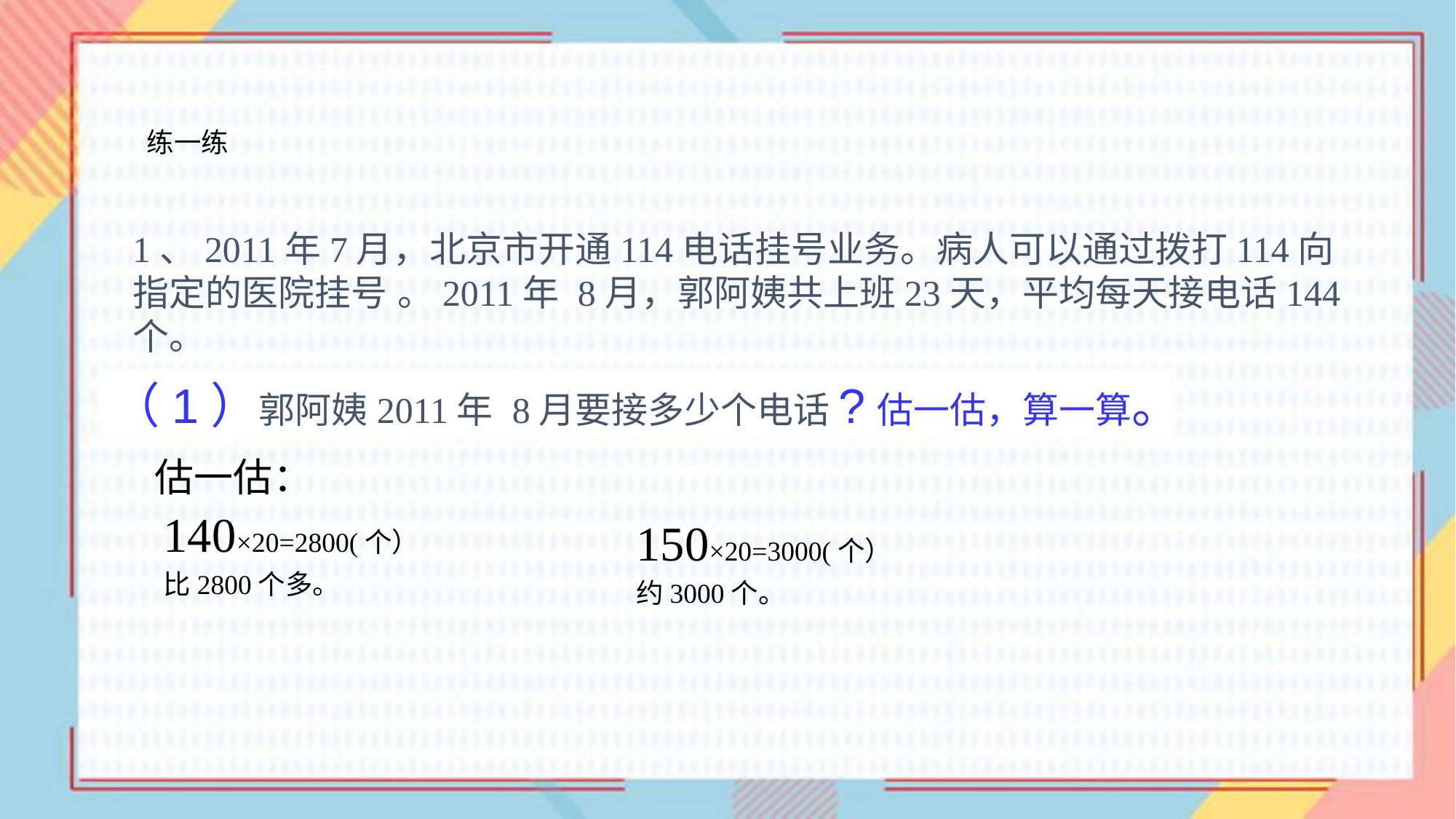

练一练
1、2011年7月，北京市开通114电话挂号业务。病人可以通过拨打114向指定的医院挂号 。2011年 8月，郭阿姨共上班23天，平均每天接电话144个。

（1）郭阿姨2011年 8月要接多少个电话?估一估，算一算。
估一估：
140×20=2800(个）
比2800个多。
150×20=3000(个）
约3000个。